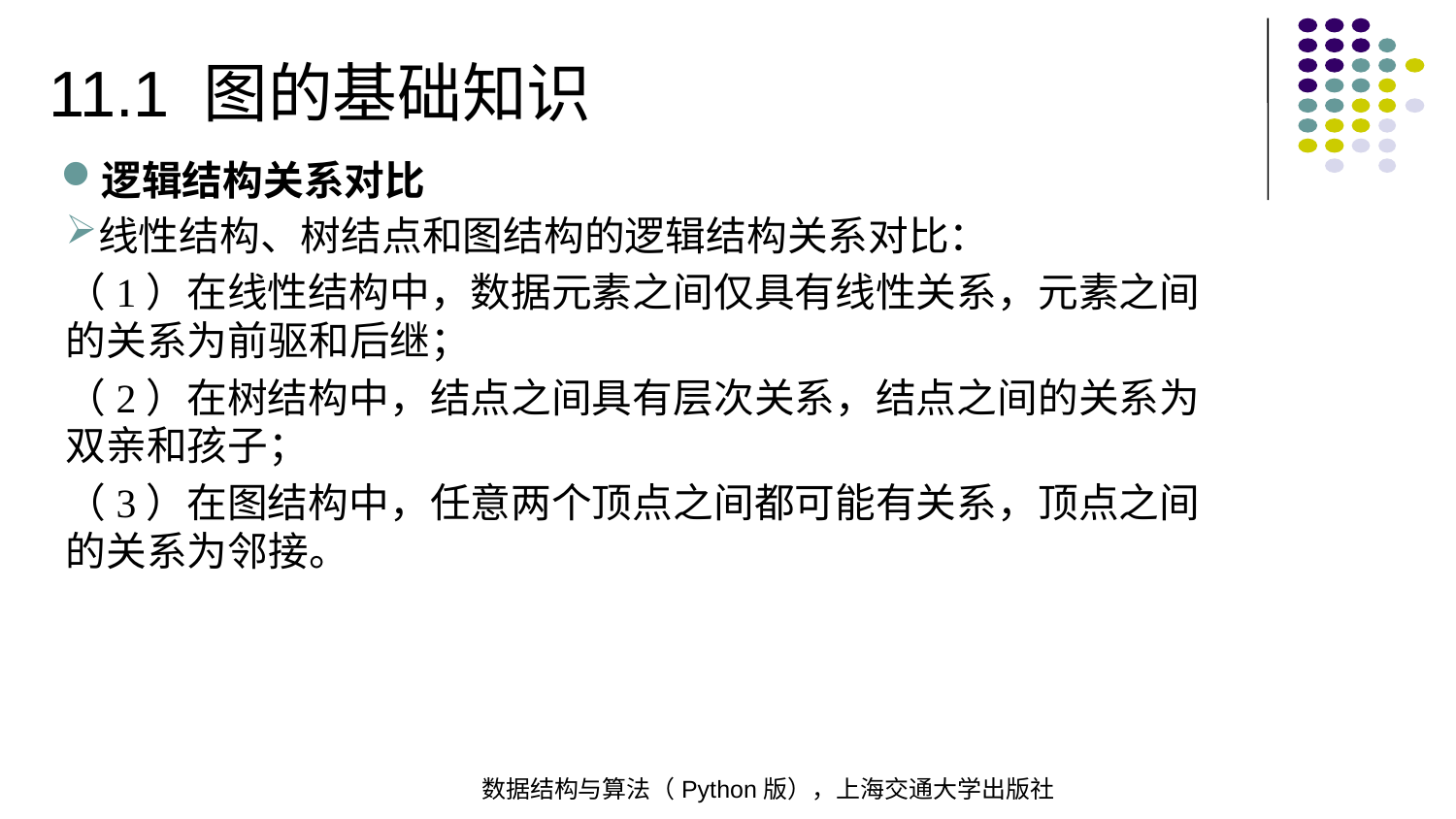

11.1 图的基础知识
逻辑结构关系对比
线性结构、树结点和图结构的逻辑结构关系对比：
（1）在线性结构中，数据元素之间仅具有线性关系，元素之间的关系为前驱和后继；
（2）在树结构中，结点之间具有层次关系，结点之间的关系为双亲和孩子；
（3）在图结构中，任意两个顶点之间都可能有关系，顶点之间的关系为邻接。